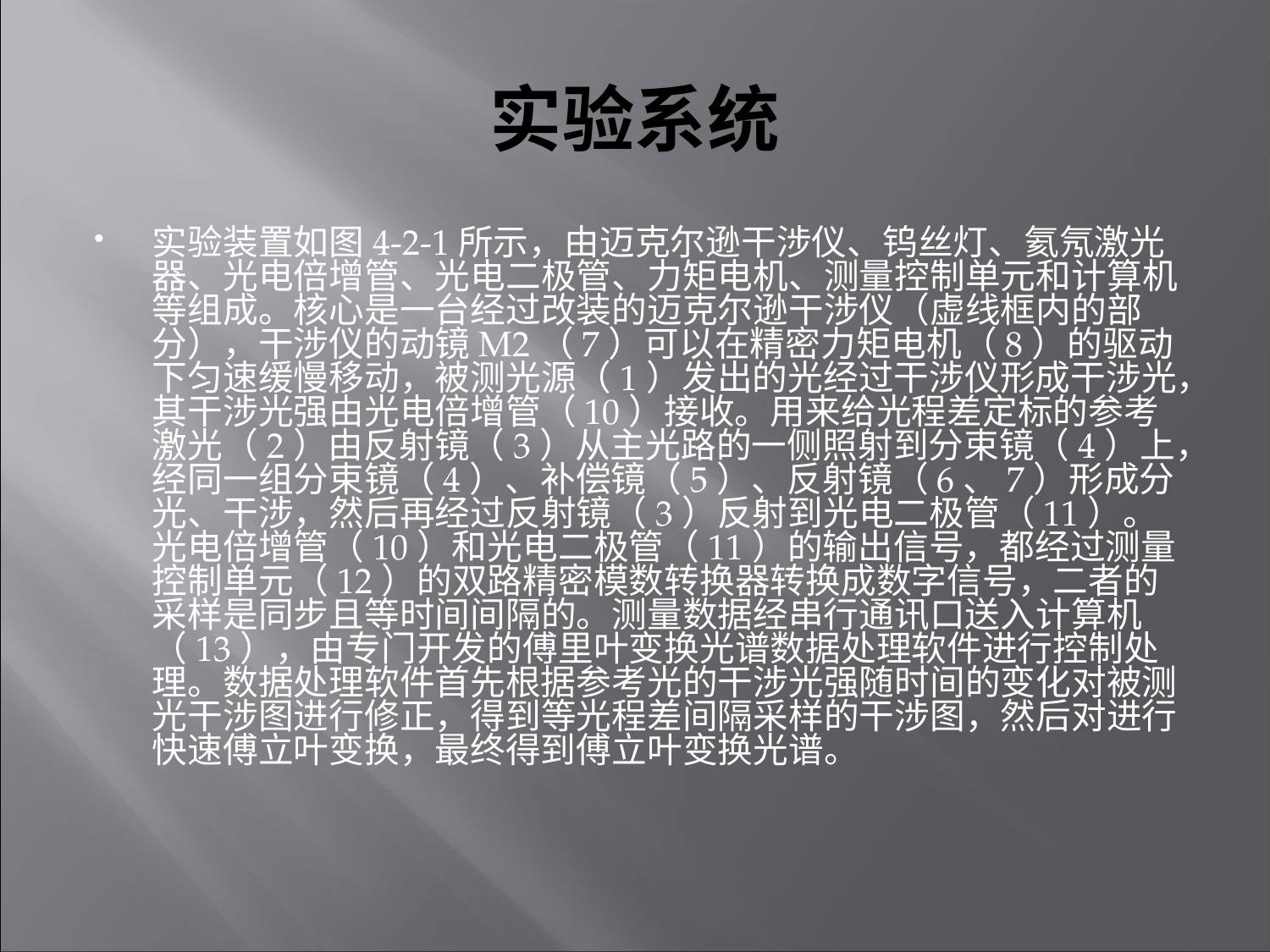

# 实验系统
实验装置如图4-2-1所示，由迈克尔逊干涉仪、钨丝灯、氦氖激光器、光电倍增管、光电二极管、力矩电机、测量控制单元和计算机等组成。核心是一台经过改装的迈克尔逊干涉仪（虚线框内的部分），干涉仪的动镜M2（7）可以在精密力矩电机（8）的驱动下匀速缓慢移动，被测光源（1）发出的光经过干涉仪形成干涉光，其干涉光强由光电倍增管（10）接收。用来给光程差定标的参考激光（2）由反射镜（3）从主光路的一侧照射到分束镜（4）上，经同一组分束镜（4）、补偿镜（5）、反射镜（6、7）形成分光、干涉，然后再经过反射镜（3）反射到光电二极管（11）。光电倍增管（10）和光电二极管（11）的输出信号，都经过测量控制单元（12）的双路精密模数转换器转换成数字信号，二者的采样是同步且等时间间隔的。测量数据经串行通讯口送入计算机（13），由专门开发的傅里叶变换光谱数据处理软件进行控制处理。数据处理软件首先根据参考光的干涉光强随时间的变化对被测光干涉图进行修正，得到等光程差间隔采样的干涉图，然后对进行快速傅立叶变换，最终得到傅立叶变换光谱。